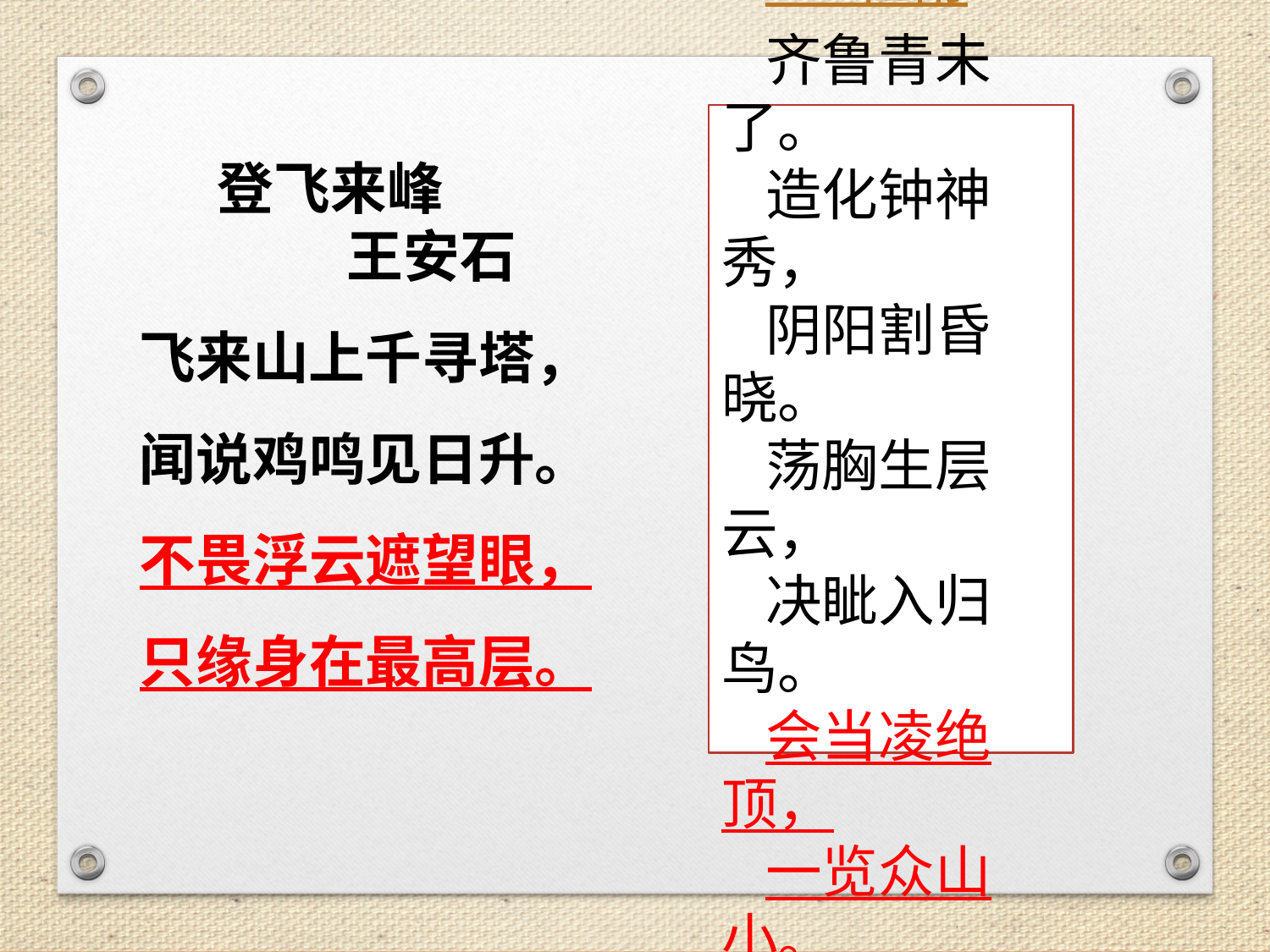

《望岳》
       杜甫
齐鲁青未了。
造化钟神秀，
阴阳割昏晓。
荡胸生层云，
决眦入归鸟。
会当凌绝顶，
一览众山小。
     登飞来峰
               王安石
飞来山上千寻塔，
闻说鸡鸣见日升。
不畏浮云遮望眼，
只缘身在最高层。